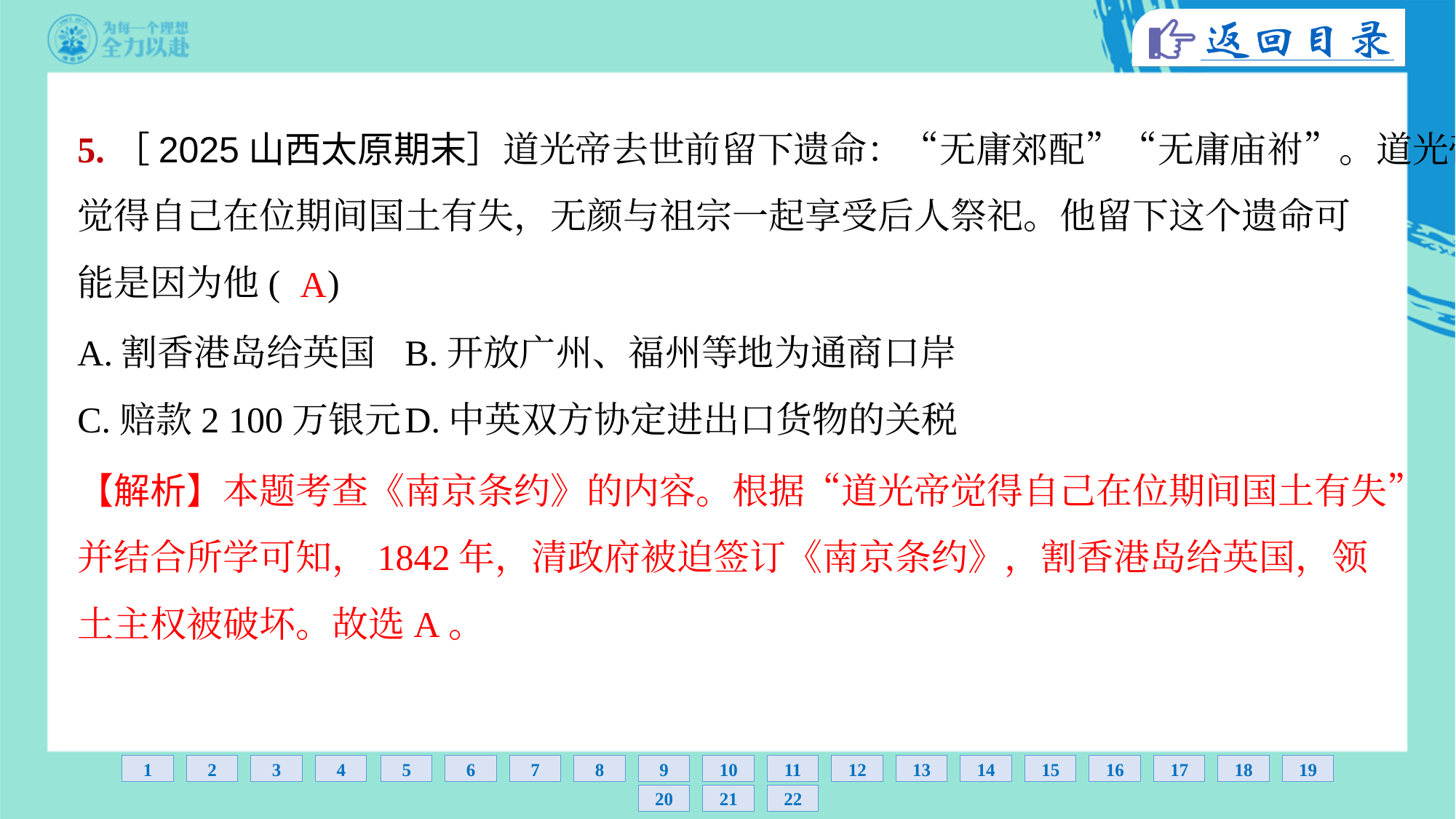

5.［2025山西太原期末］道光帝去世前留下遗命：“无庸郊配”“无庸庙祔”。道光帝
觉得自己在位期间国土有失，无颜与祖宗一起享受后人祭祀。他留下这个遗命可
能是因为他(     )
A
A.割香港岛给英国	B.开放广州、福州等地为通商口岸
C.赔款2 100万银元	D.中英双方协定进出口货物的关税
【解析】本题考查《南京条约》的内容。根据“道光帝觉得自己在位期间国土有失”
并结合所学可知，1842年，清政府被迫签订《南京条约》，割香港岛给英国，领
土主权被破坏。故选A。